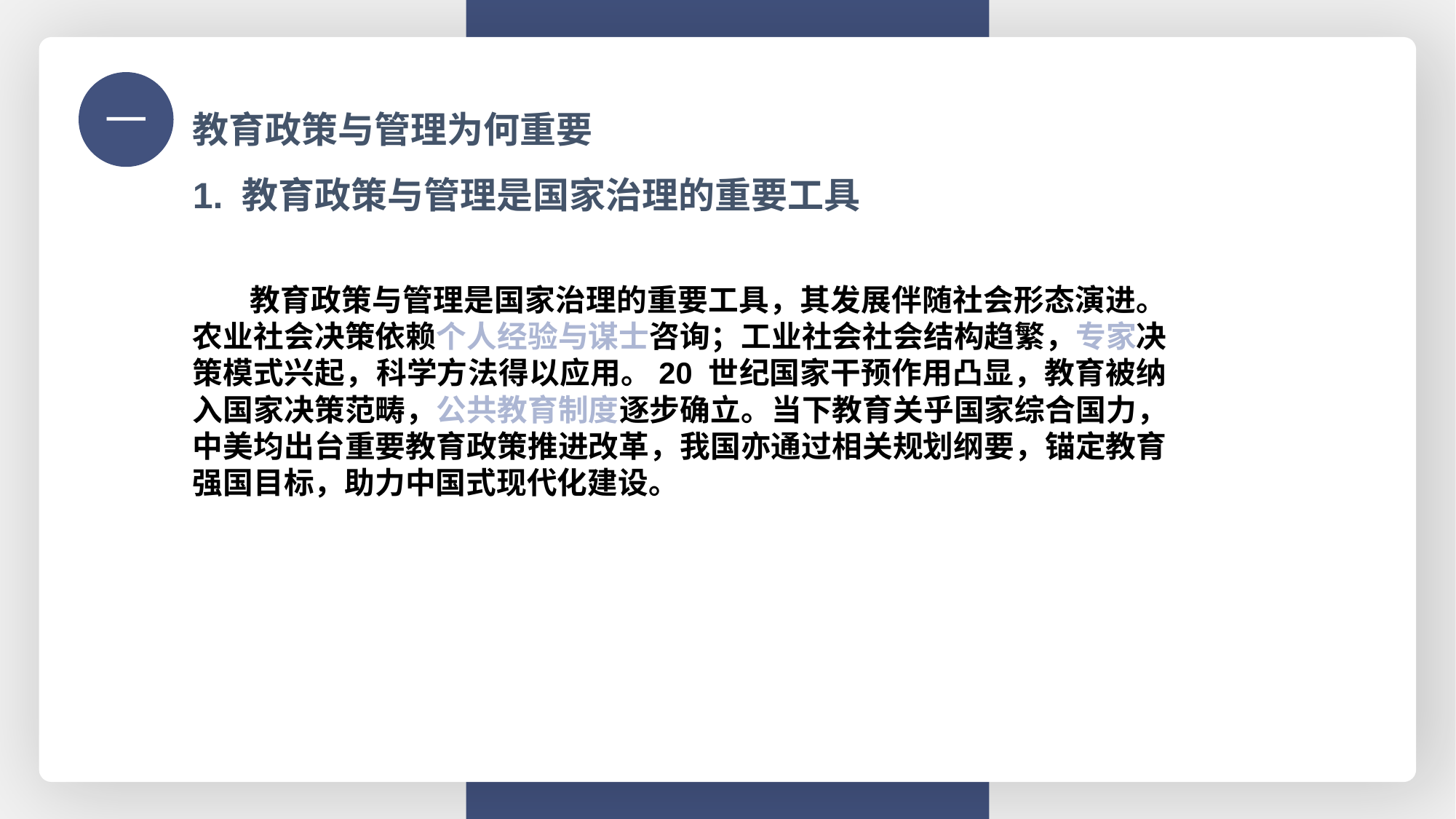

教育政策与管理为何重要
一
1. 教育政策与管理是国家治理的重要工具
       教育政策与管理是国家治理的重要工具，其发展伴随社会形态演进。农业社会决策依赖个人经验与谋士咨询；工业社会社会结构趋繁，专家决策模式兴起，科学方法得以应用。20 世纪国家干预作用凸显，教育被纳入国家决策范畴，公共教育制度逐步确立。当下教育关乎国家综合国力，中美均出台重要教育政策推进改革，我国亦通过相关规划纲要，锚定教育强国目标，助力中国式现代化建设。